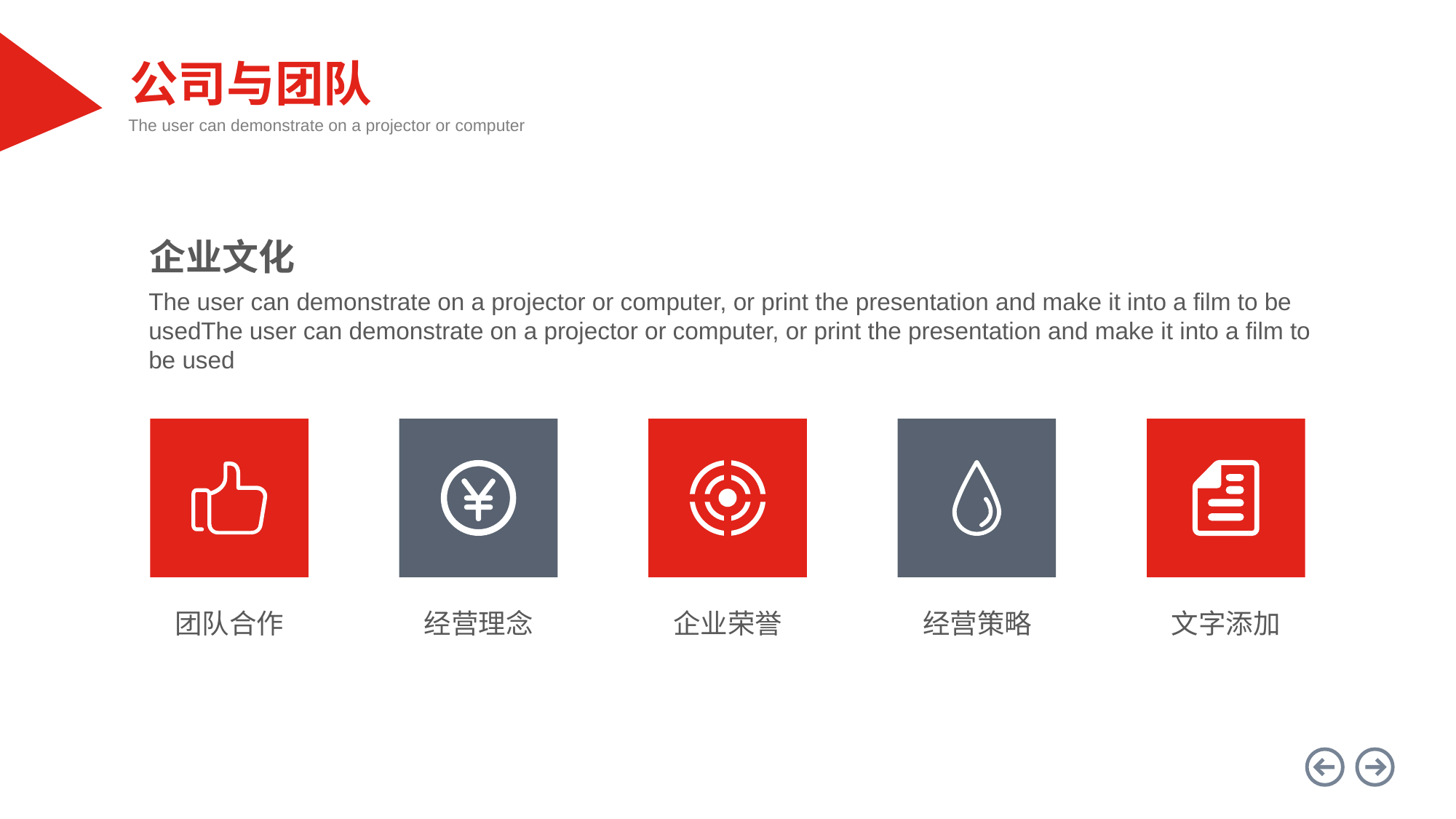

公司与团队
The user can demonstrate on a projector or computer
企业文化
The user can demonstrate on a projector or computer, or print the presentation and make it into a film to be usedThe user can demonstrate on a projector or computer, or print the presentation and make it into a film to be used

团队合作
经营理念
企业荣誉
经营策略
文字添加